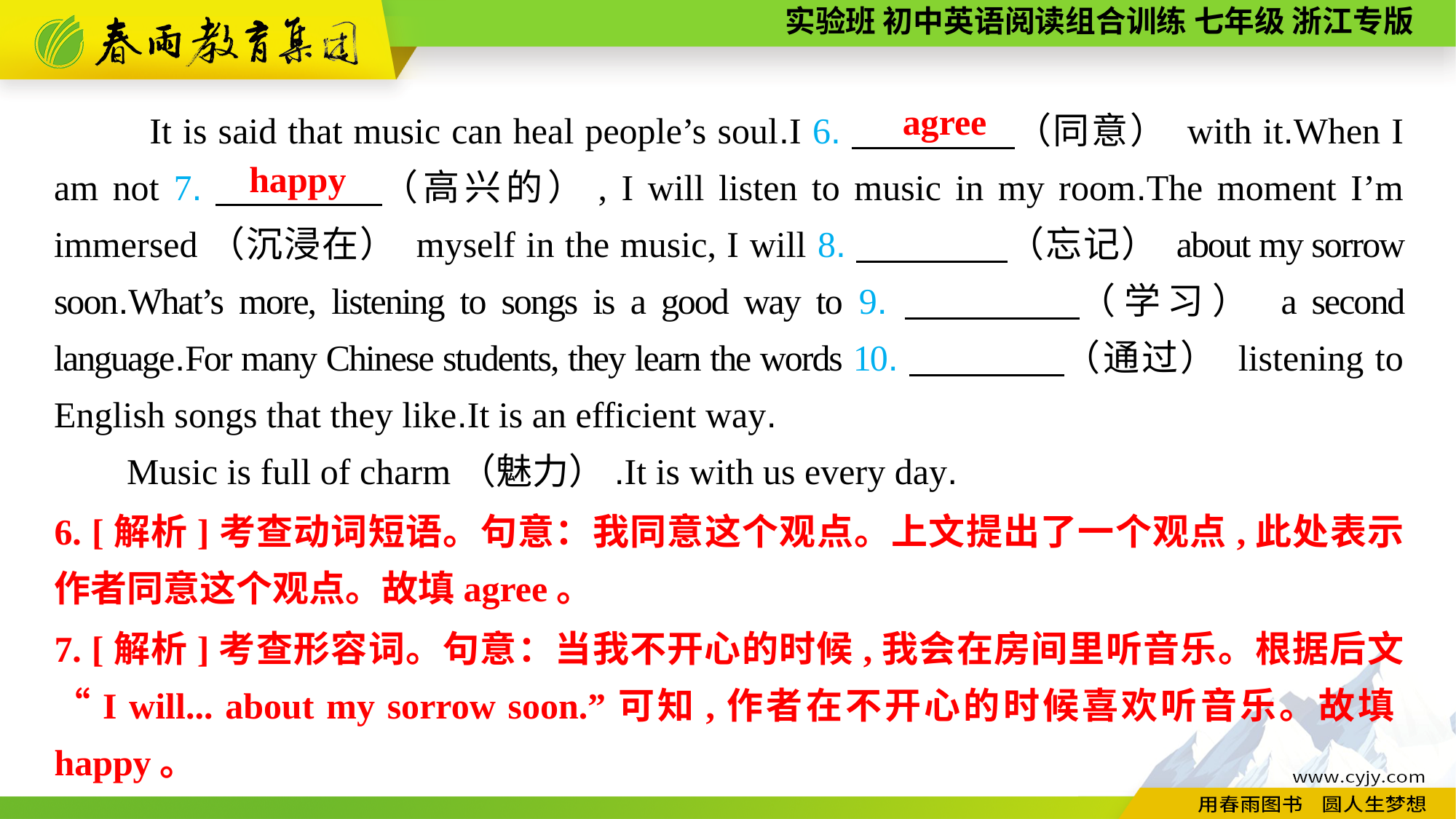

agree
　　 It is said that music can heal people’s soul.I 6.　　　　 （同意） with it.When I am not 7.　　　　（高兴的）, I will listen to music in my room.The moment I’m immersed（沉浸在） myself in the music, I will 8.　　　　（忘记） about my sorrow soon.What’s more, listening to songs is a good way to 9.　　　　（学习） a second language.For many Chinese students, they learn the words 10.　　　　（通过） listening to English songs that they like.It is an efficient way.
Music is full of charm（魅力）.It is with us every day.
happy
6. [解析]考查动词短语。句意：我同意这个观点。上文提出了一个观点,此处表示作者同意这个观点。故填agree。
7. [解析]考查形容词。句意：当我不开心的时候,我会在房间里听音乐。根据后文“I will... about my sorrow soon.”可知,作者在不开心的时候喜欢听音乐。故填happy。